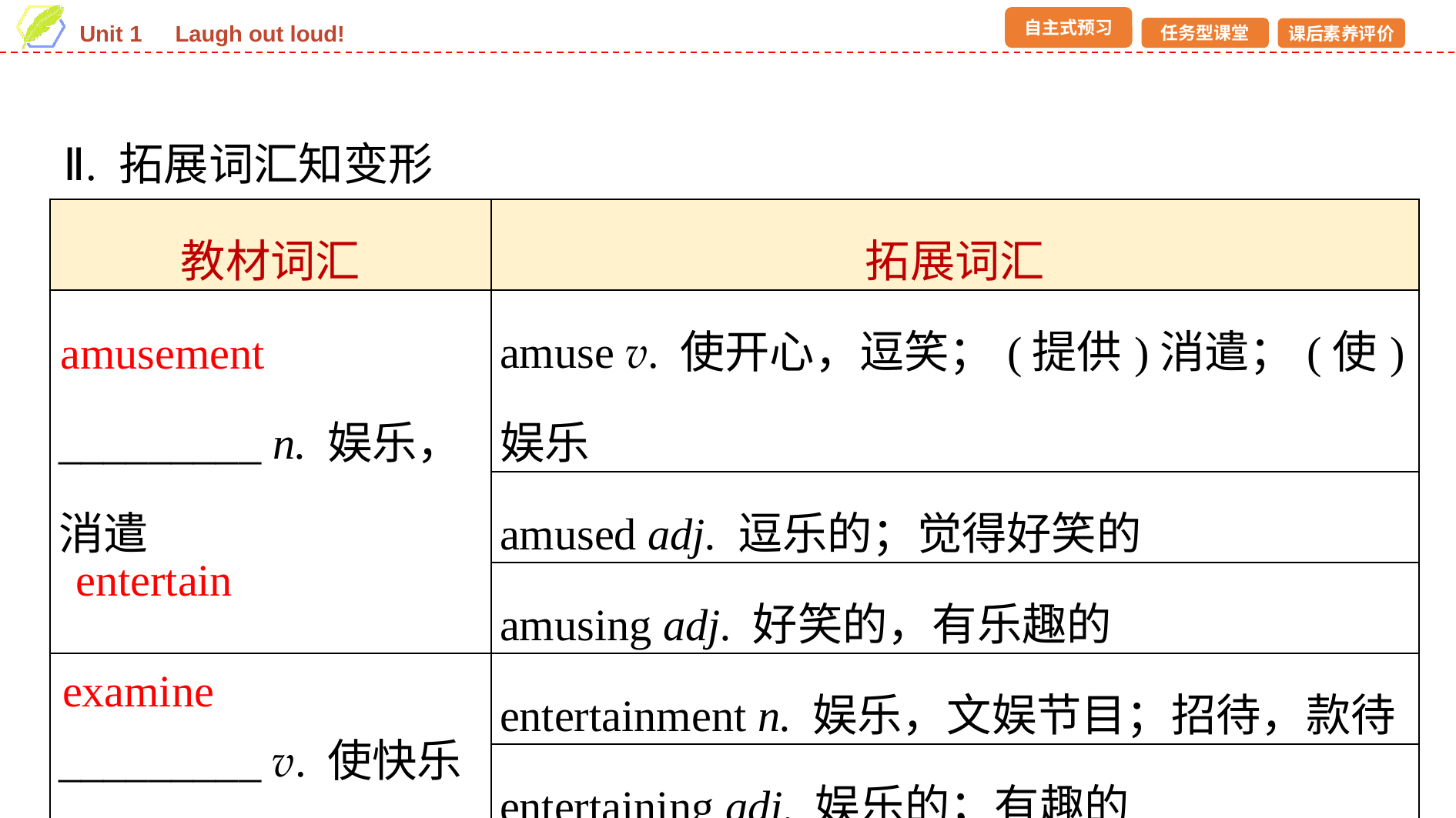

Ⅱ. 拓展词汇知变形
| 教材词汇 | 拓展词汇 |
| --- | --- |
| \_\_\_\_\_\_\_\_\_ n. 娱乐，消遣 | amuse v. 使开心，逗笑；(提供)消遣；(使)娱乐 |
|  | amused adj. 逗乐的；觉得好笑的 |
|  | amusing adj. 好笑的，有乐趣的 |
| \_\_\_\_\_\_\_\_\_ v. 使快乐 | entertainment n. 娱乐，文娱节目；招待，款待 |
|  | entertaining adj. 娱乐的；有趣的 |
| \_\_\_\_\_\_\_ v. 检查(身体) | examination n. 检查，审查；考试 |
amusement
entertain
examine